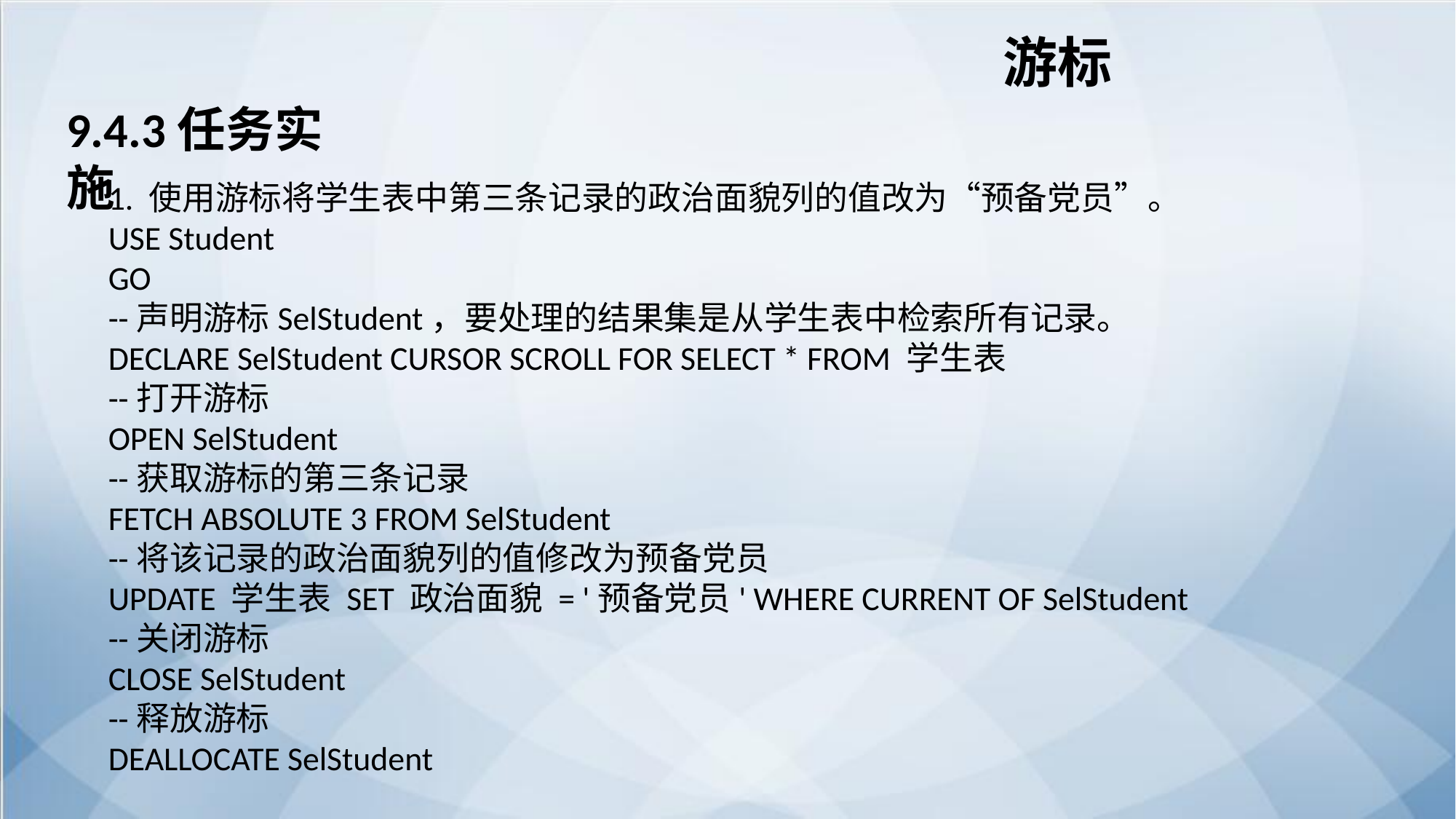

游标
9.4.3任务实施
1. 使用游标将学生表中第三条记录的政治面貌列的值改为“预备党员”。
USE Student
GO
--声明游标SelStudent，要处理的结果集是从学生表中检索所有记录。
DECLARE SelStudent CURSOR SCROLL FOR SELECT * FROM 学生表
--打开游标
OPEN SelStudent
--获取游标的第三条记录
FETCH ABSOLUTE 3 FROM SelStudent
--将该记录的政治面貌列的值修改为预备党员
UPDATE 学生表 SET 政治面貌 = '预备党员' WHERE CURRENT OF SelStudent
--关闭游标
CLOSE SelStudent
--释放游标
DEALLOCATE SelStudent